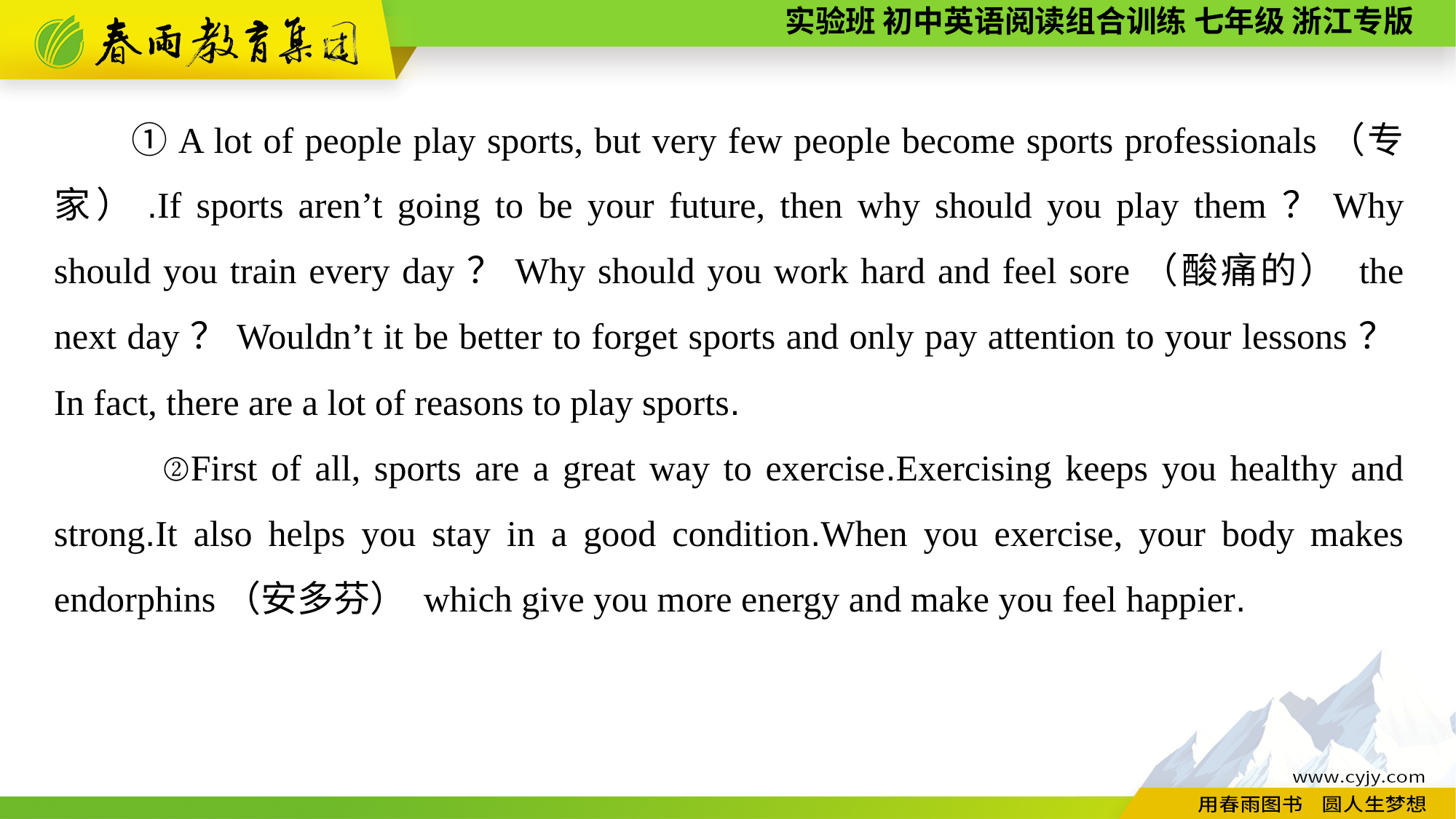

①A lot of people play sports, but very few people become sports professionals（专家）.If sports aren’t going to be your future, then why should you play them？Why should you train every day？Why should you work hard and feel sore（酸痛的） the next day？Wouldn’t it be better to forget sports and only pay attention to your lessons？In fact, there are a lot of reasons to play sports.
        ②First of all, sports are a great way to exercise.Exercising keeps you healthy and strong.It also helps you stay in a good condition.When you exercise, your body makes endorphins（安多芬） which give you more energy and make you feel happier.